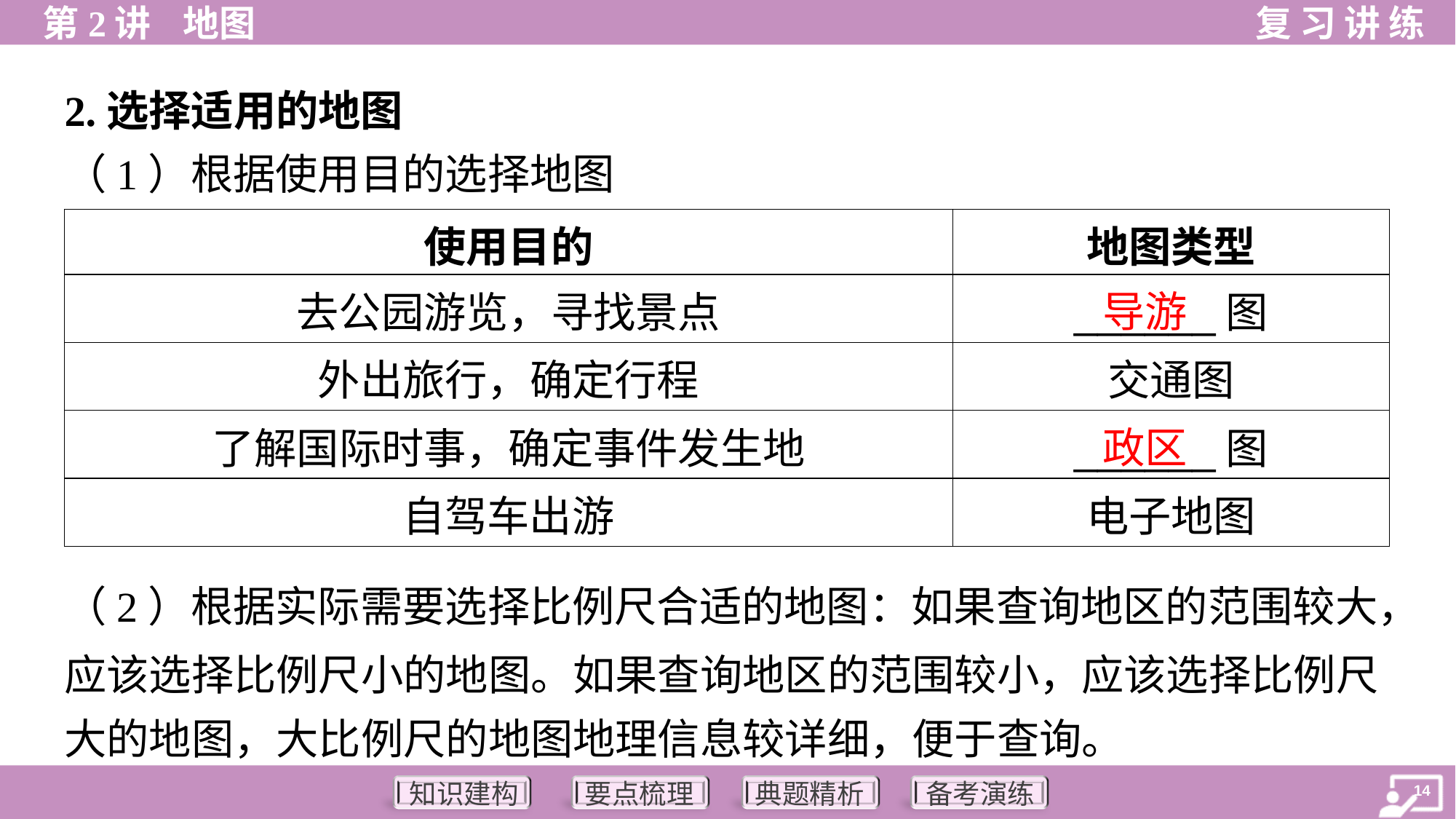

2.选择适用的地图
（1）根据使用目的选择地图
| 使用目的 | 地图类型 |
| --- | --- |
| 去公园游览，寻找景点 | \_\_\_\_\_\_图 |
| 外出旅行，确定行程 | 交通图 |
| 了解国际时事，确定事件发生地 | \_\_\_\_\_\_图 |
| 自驾车出游 | 电子地图 |
导游
政区
（2）根据实际需要选择比例尺合适的地图：如果查询地区的范围较大，
应该选择比例尺小的地图。如果查询地区的范围较小，应该选择比例尺
大的地图，大比例尺的地图地理信息较详细，便于查询。